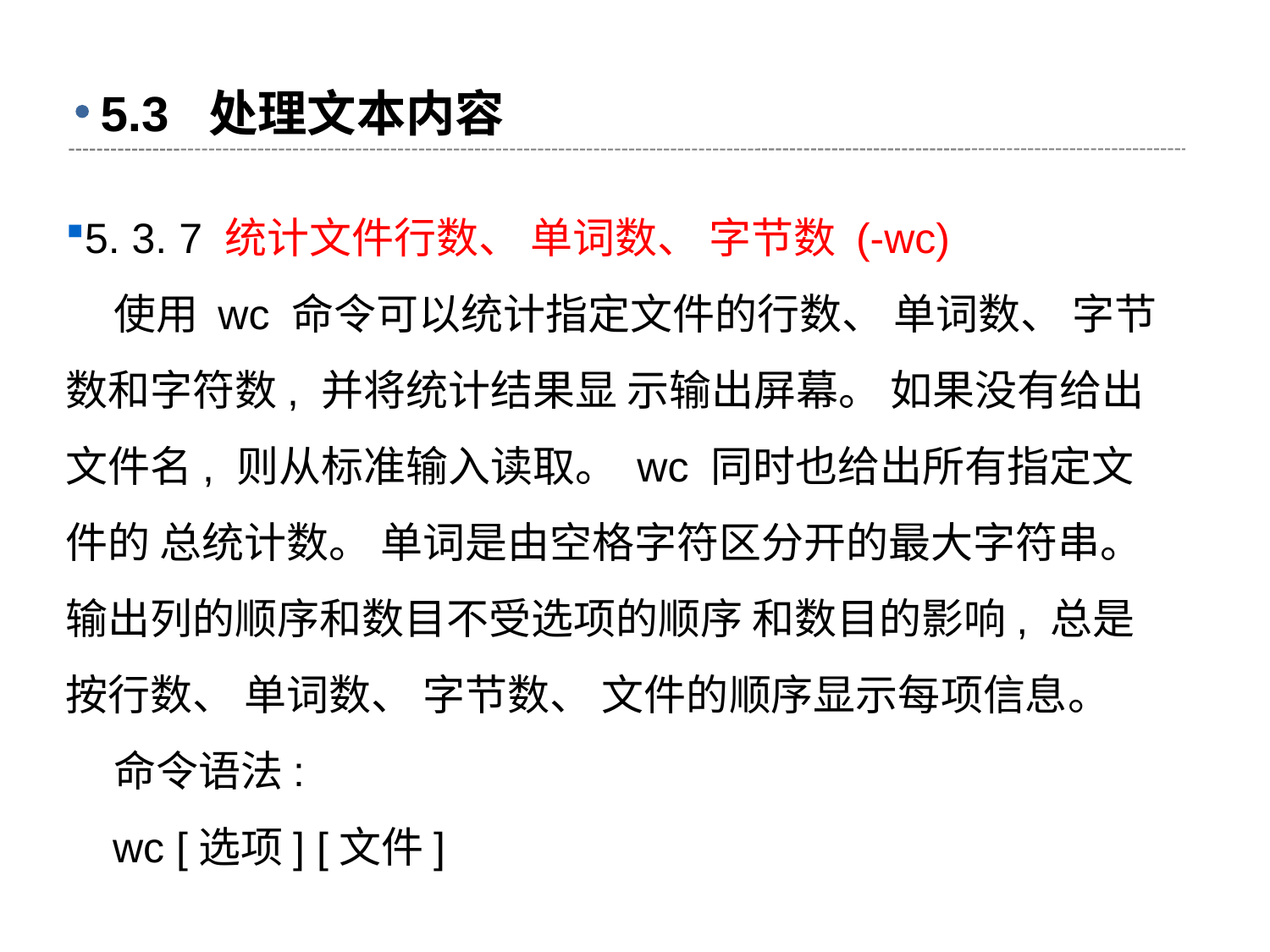

# 5.3  处理文本内容
5. 3. 7 统计文件行数、 单词数、 字节数 (-wc)
    使用 wc 命令可以统计指定文件的行数、 单词数、 字节数和字符数, 并将统计结果显 示输出屏幕。 如果没有给出文件名, 则从标准输入读取。 wc 同时也给出所有指定文件的 总统计数。 单词是由空格字符区分开的最大字符串。 输出列的顺序和数目不受选项的顺序 和数目的影响, 总是按行数、 单词数、 字节数、 文件的顺序显示每项信息。
    命令语法:
    wc [选项] [文件]